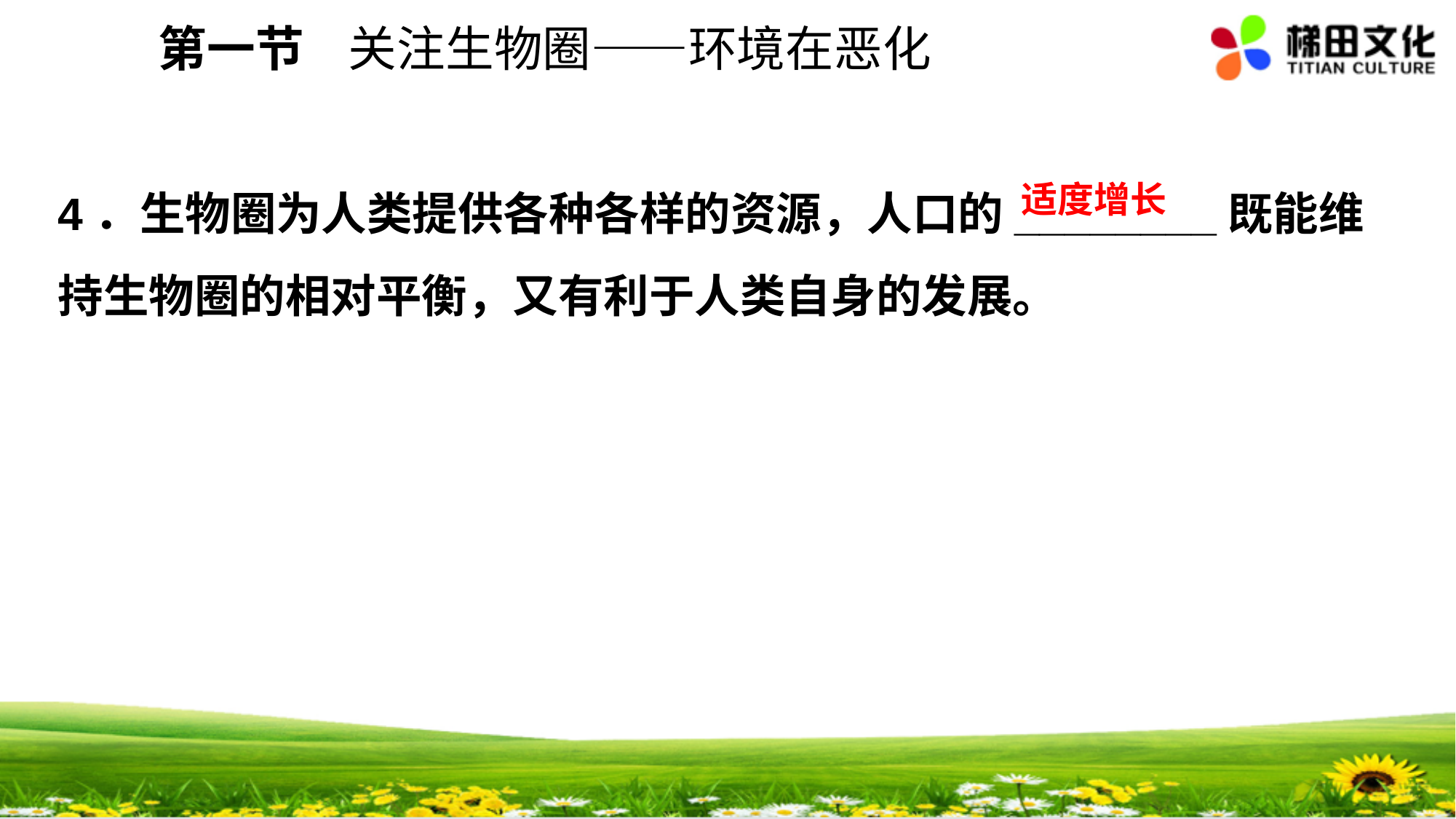

第一节    关注生物圈——环境在恶化
4．生物圈为人类提供各种各样的资源，人口的________既能维持生物圈的相对平衡，又有利于人类自身的发展。
适度增长